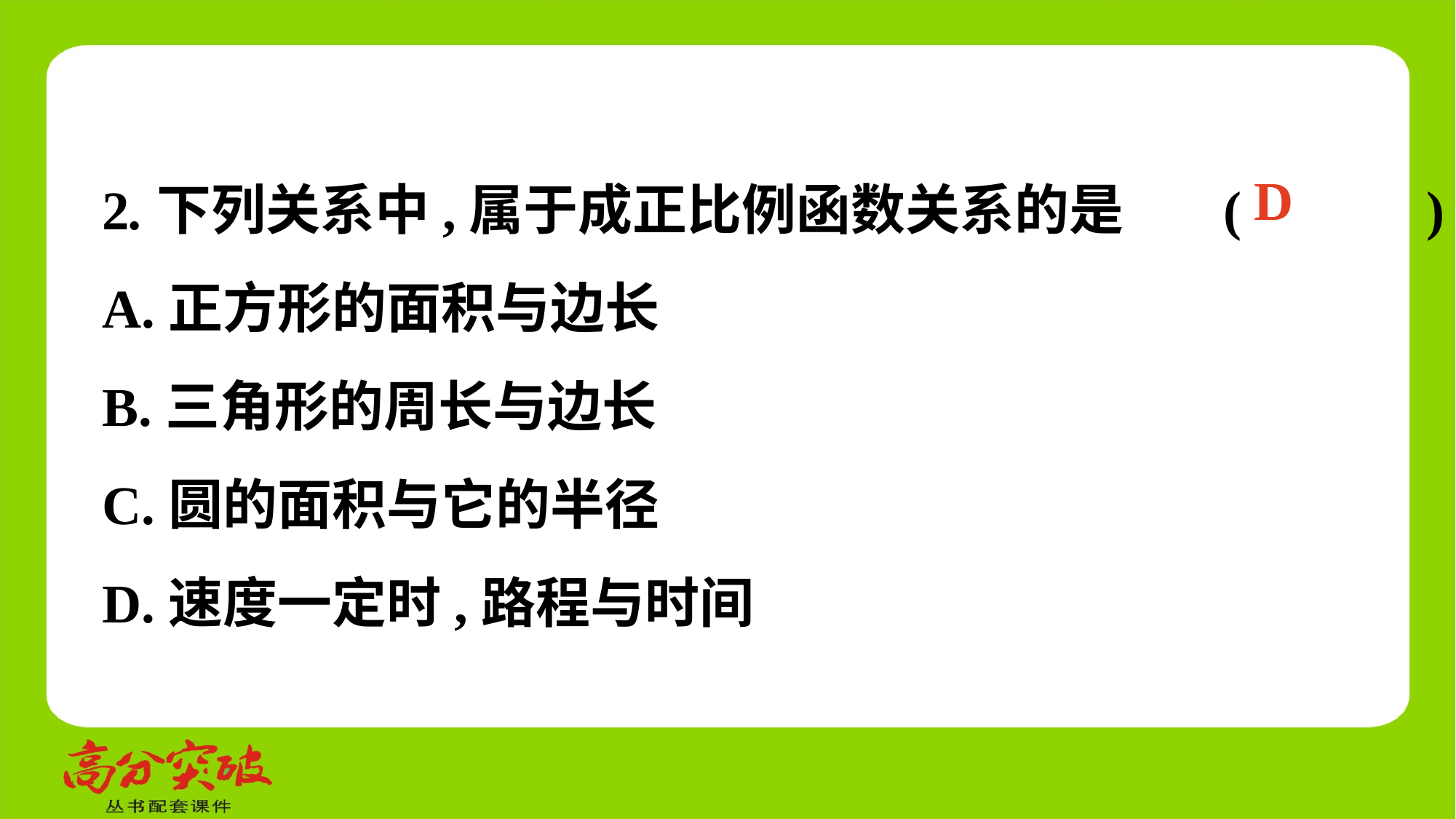

2.下列关系中,属于成正比例函数关系的是       (　    　)
A.正方形的面积与边长
B.三角形的周长与边长
C.圆的面积与它的半径
D.速度一定时,路程与时间
D